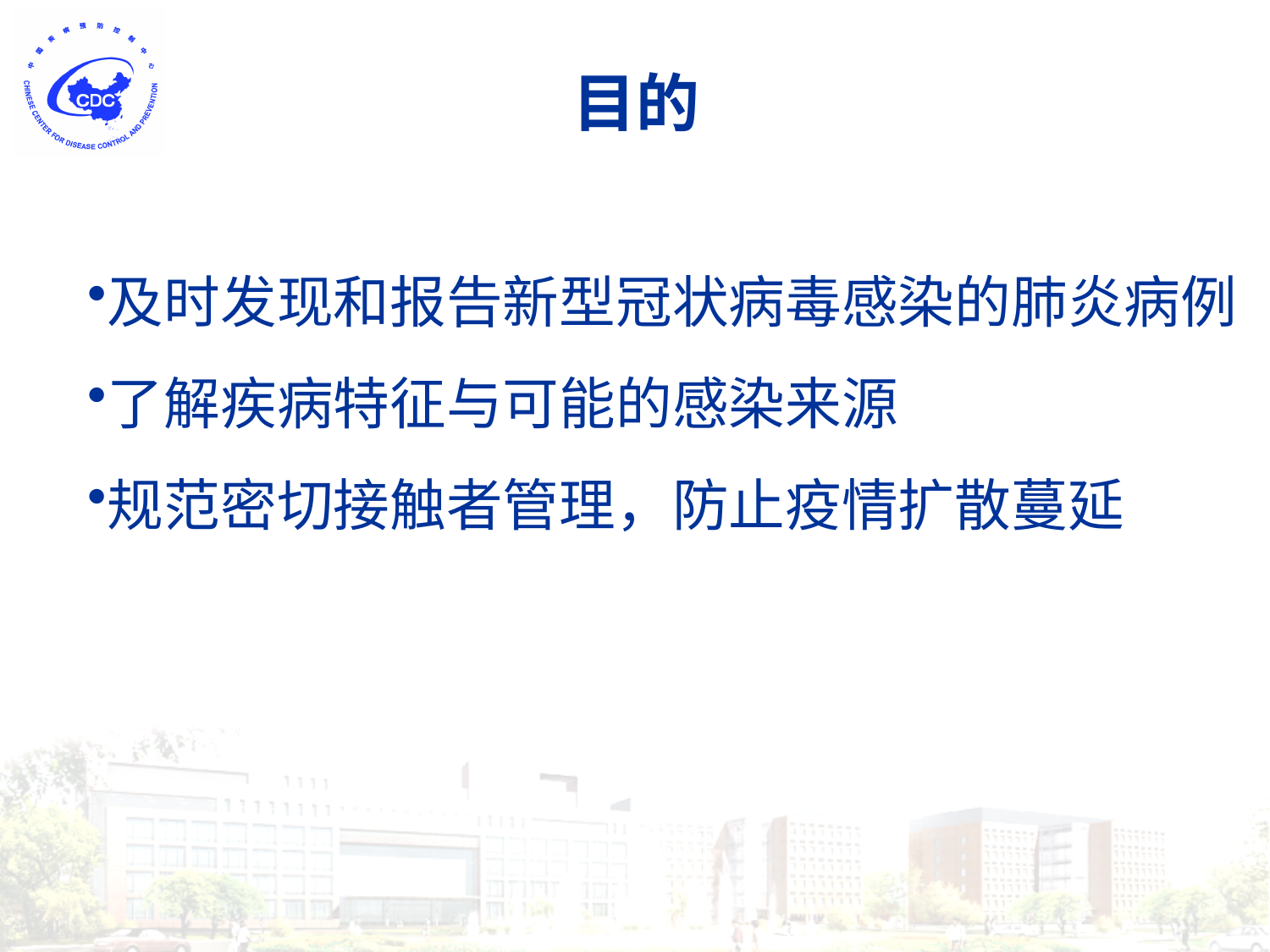

# 目的
及时发现和报告新型冠状病毒感染的肺炎病例
了解疾病特征与可能的感染来源
规范密切接触者管理，防止疫情扩散蔓延